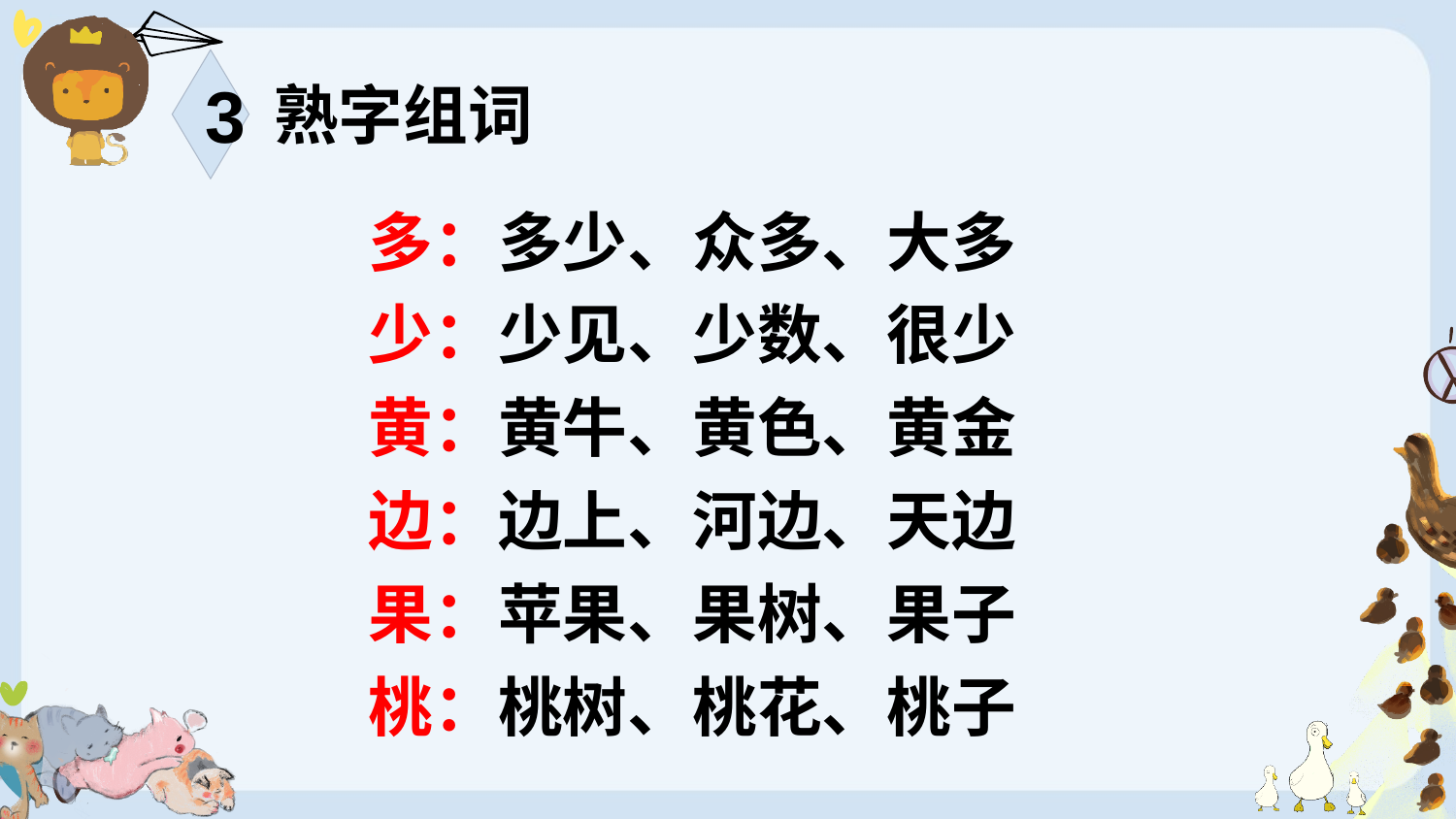

3
熟字组词
多：多少、众多、大多  少：少见、少数、很少
黄：黄牛、黄色、黄金  边：边上、河边、天边
果：苹果、果树、果子  桃：桃树、桃花、桃子